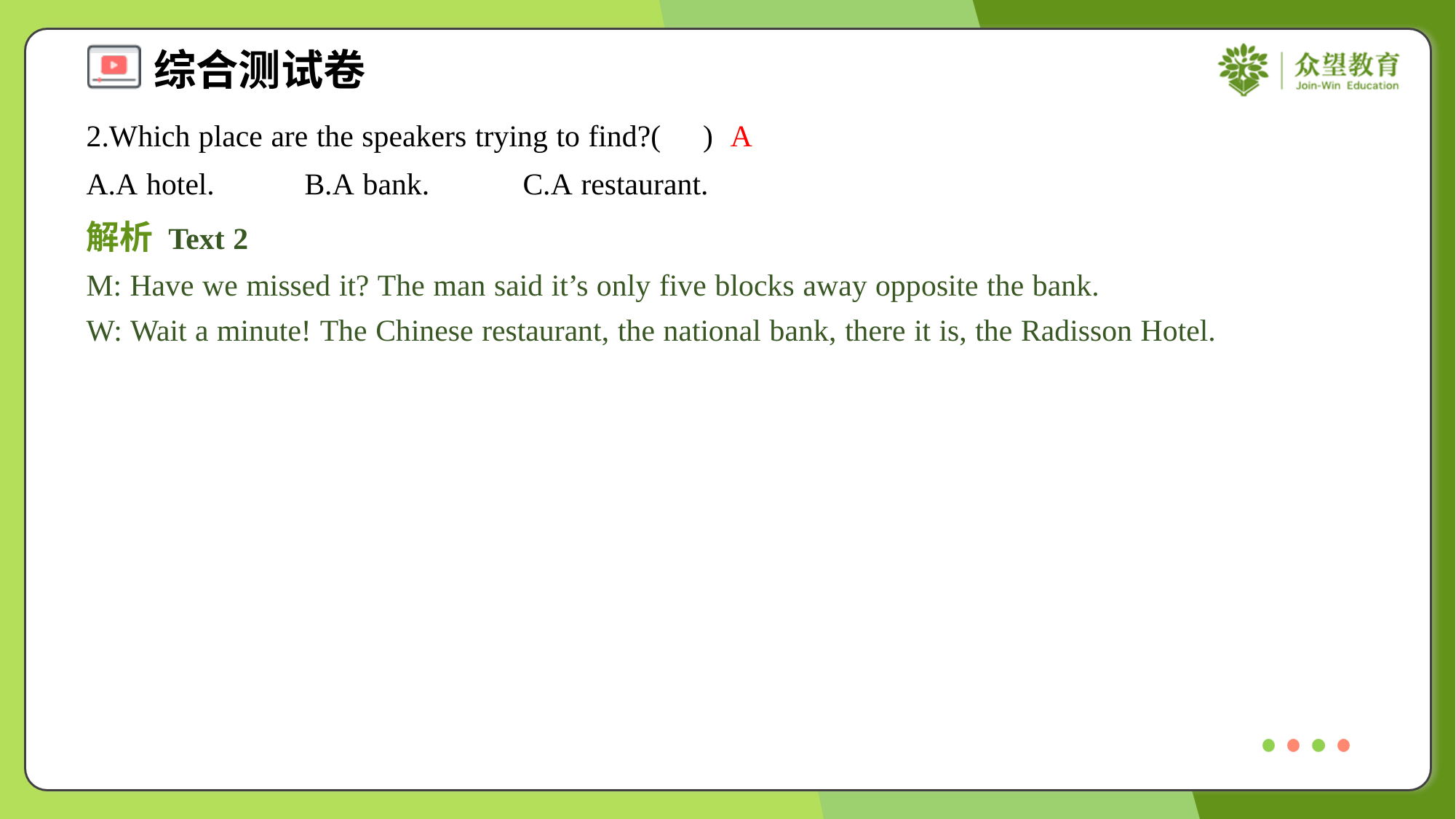

2.Which place are the speakers trying to find?(     )
A
A.A hotel.	B.A bank.	C.A restaurant.
解析 Text 2
M: Have we missed it? The man said it’s only five blocks away opposite the bank.
W: Wait a minute! The Chinese restaurant, the national bank, there it is, the Radisson Hotel.